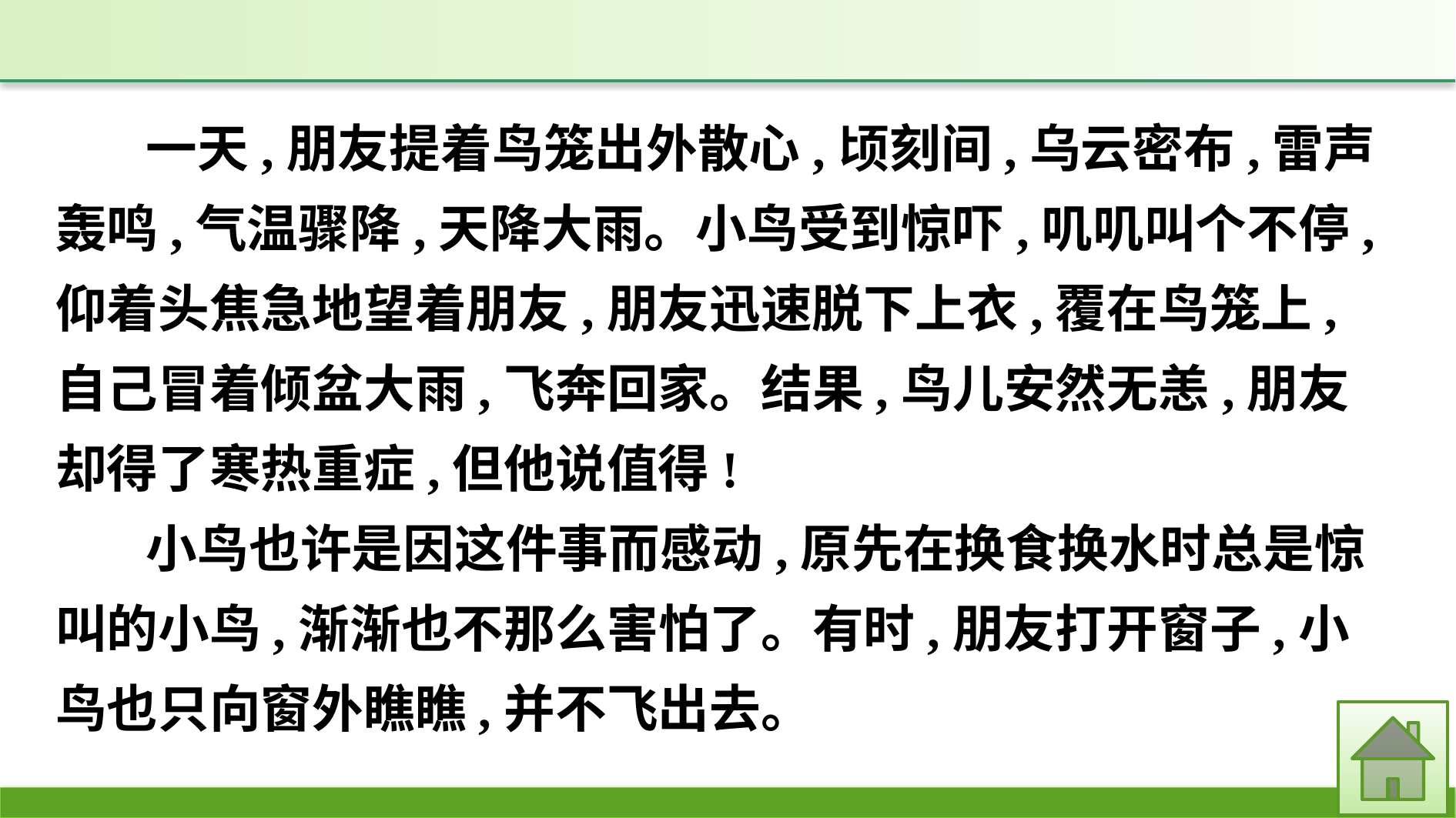

一天,朋友提着鸟笼出外散心,顷刻间,乌云密布,雷声轰鸣,气温骤降,天降大雨。小鸟受到惊吓,叽叽叫个不停,仰着头焦急地望着朋友,朋友迅速脱下上衣,覆在鸟笼上,自己冒着倾盆大雨,飞奔回家。结果,鸟儿安然无恙,朋友却得了寒热重症,但他说值得!
小鸟也许是因这件事而感动,原先在换食换水时总是惊叫的小鸟,渐渐也不那么害怕了。有时,朋友打开窗子,小鸟也只向窗外瞧瞧,并不飞出去。